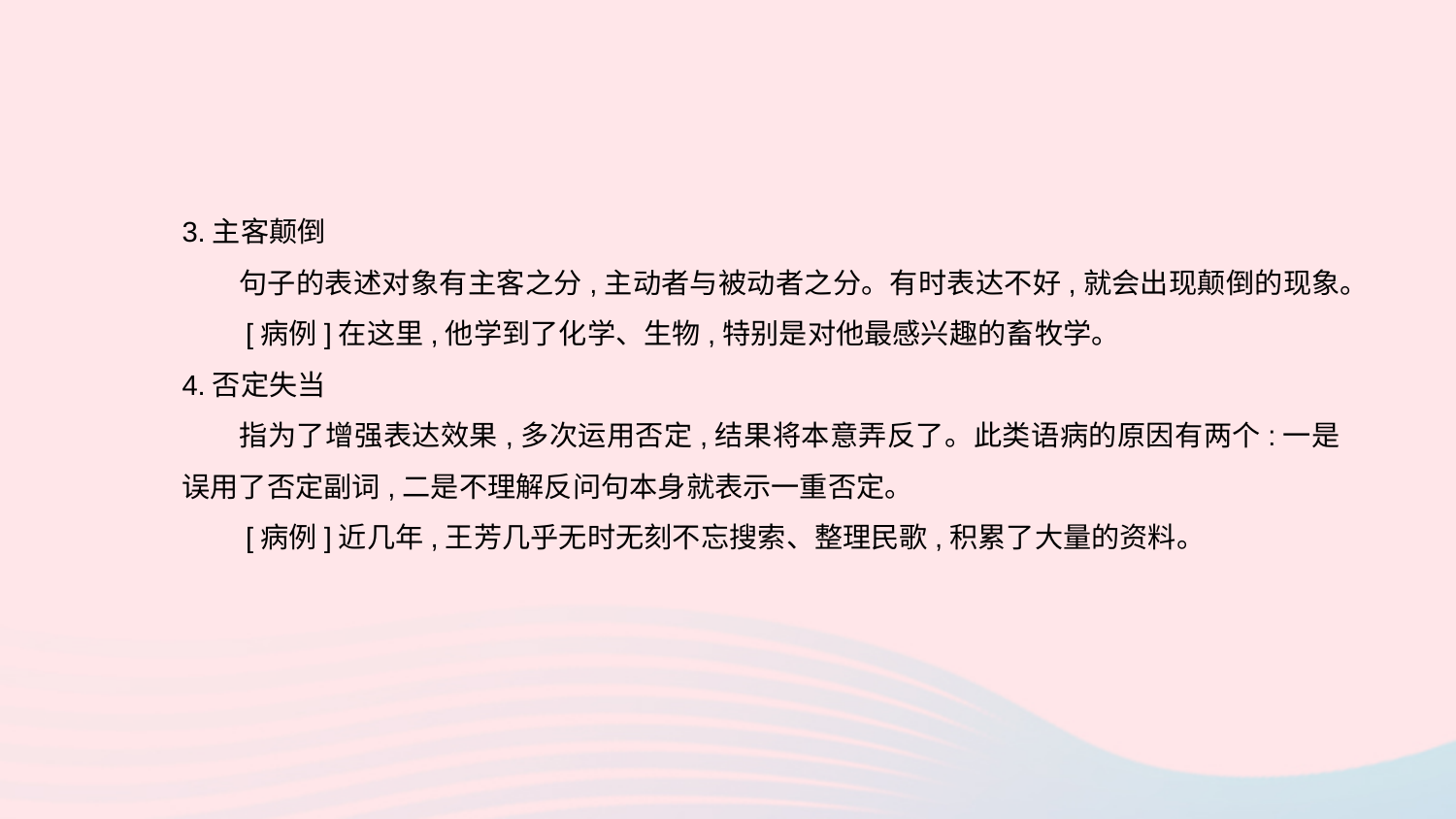

3.主客颠倒
　　句子的表述对象有主客之分,主动者与被动者之分。有时表达不好,就会出现颠倒的现象。
　　[病例]在这里,他学到了化学、生物,特别是对他最感兴趣的畜牧学。
4.否定失当
　　指为了增强表达效果,多次运用否定,结果将本意弄反了。此类语病的原因有两个:一是误用了否定副词,二是不理解反问句本身就表示一重否定。
　　[病例]近几年,王芳几乎无时无刻不忘搜索、整理民歌,积累了大量的资料。